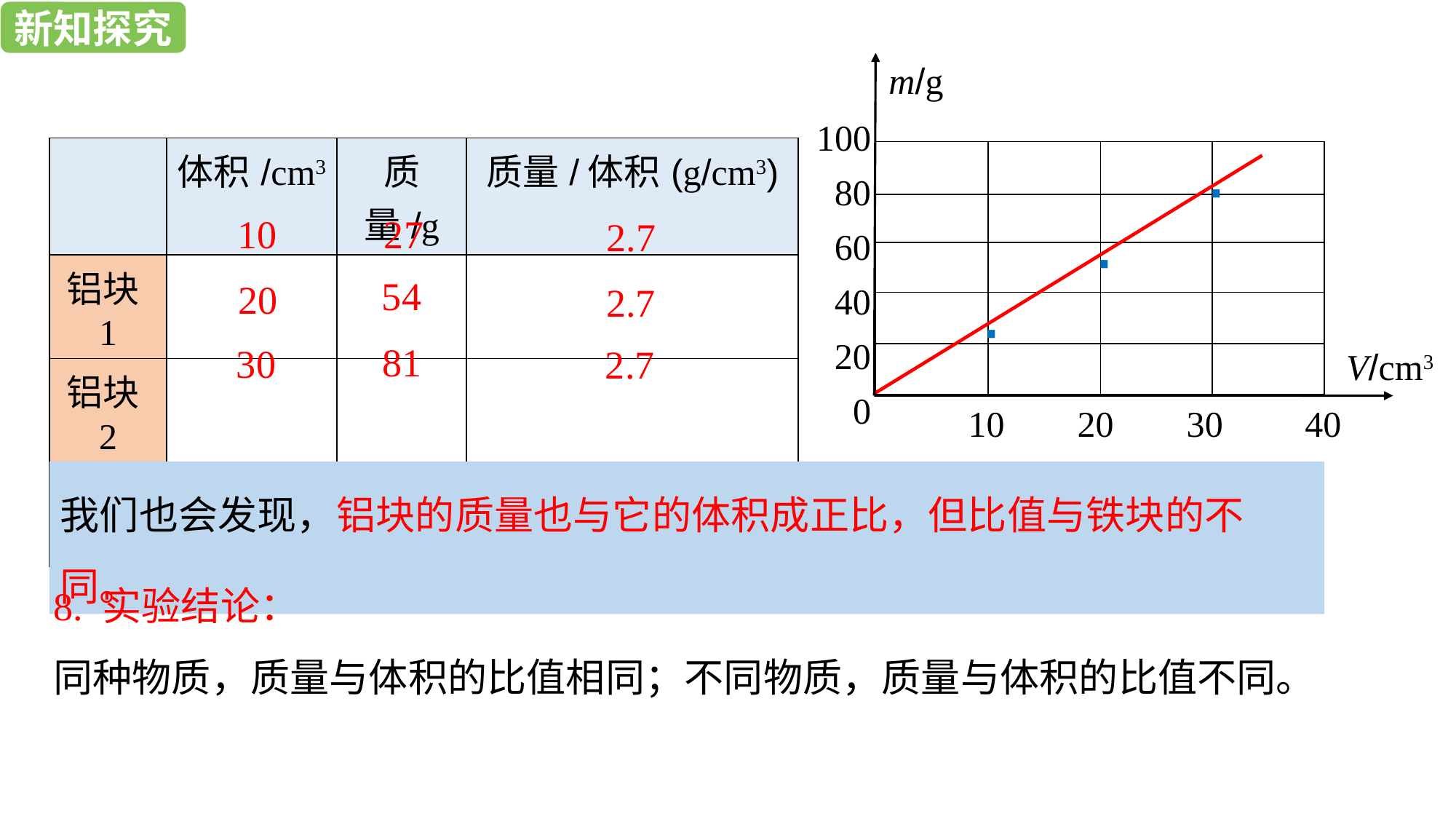

新知探究
新知探究
m/g
100
80
60
40
20
0
·
|  | 体积/cm3 | 质量/g | 质量/体积(g/cm3) |
| --- | --- | --- | --- |
| 铝块1 |  |  |  |
| 铝块2 |  |  |  |
| 铝块3 |  |  |  |
|  |  |  |  |
| --- | --- | --- | --- |
|  |  |  |  |
|  |  |  |  |
|  |  |  |  |
|  |  |  |  |
10
27
·
2.7
54
20
2.7
·
81
30
2.7
V/cm3
10        20        30         40
我们也会发现，铝块的质量也与它的体积成正比，但比值与铁块的不同。
8. 实验结论：
同种物质，质量与体积的比值相同；不同物质，质量与体积的比值不同。